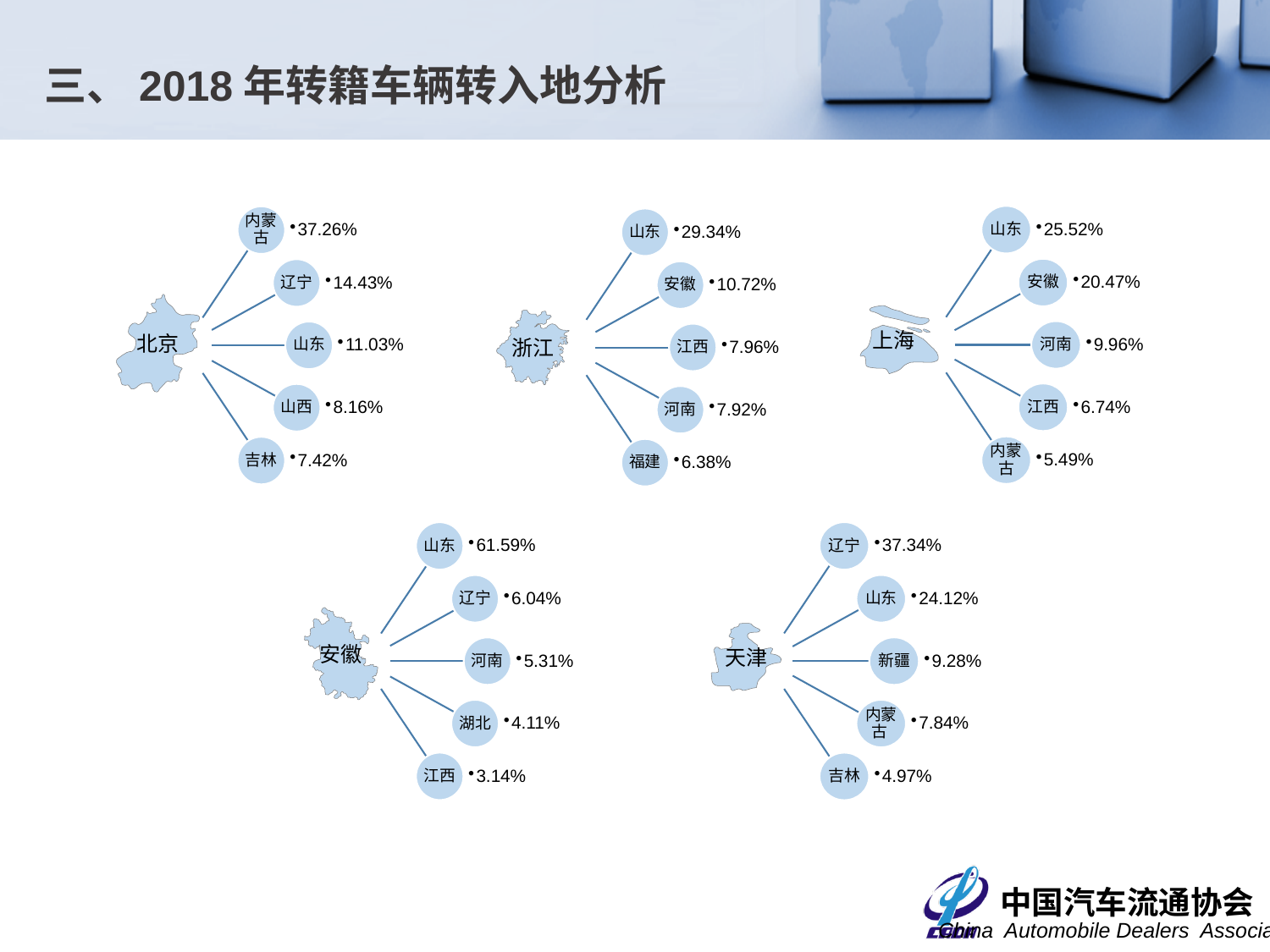

三、2018年转籍车辆转入地分析
山东
25.52%
安徽
20.47%

河南
9.96%

江西
6.74%

内蒙古
5.49%
内蒙古
37.26%
辽宁
14.43%
山东
11.03%
山西
8.16%
吉林
7.42%
北京
山东
29.34%
安徽
10.72%
江西
7.96%
河南
7.92%
福建
6.38%
上海
浙江
山东
61.59%
辽宁
6.04%
河南
5.31%
湖北
4.11%
江西
3.14%
辽宁
37.34%
山东
24.12%

新疆
9.28%

内蒙古
7.84%

吉林
4.97%
安徽
天津